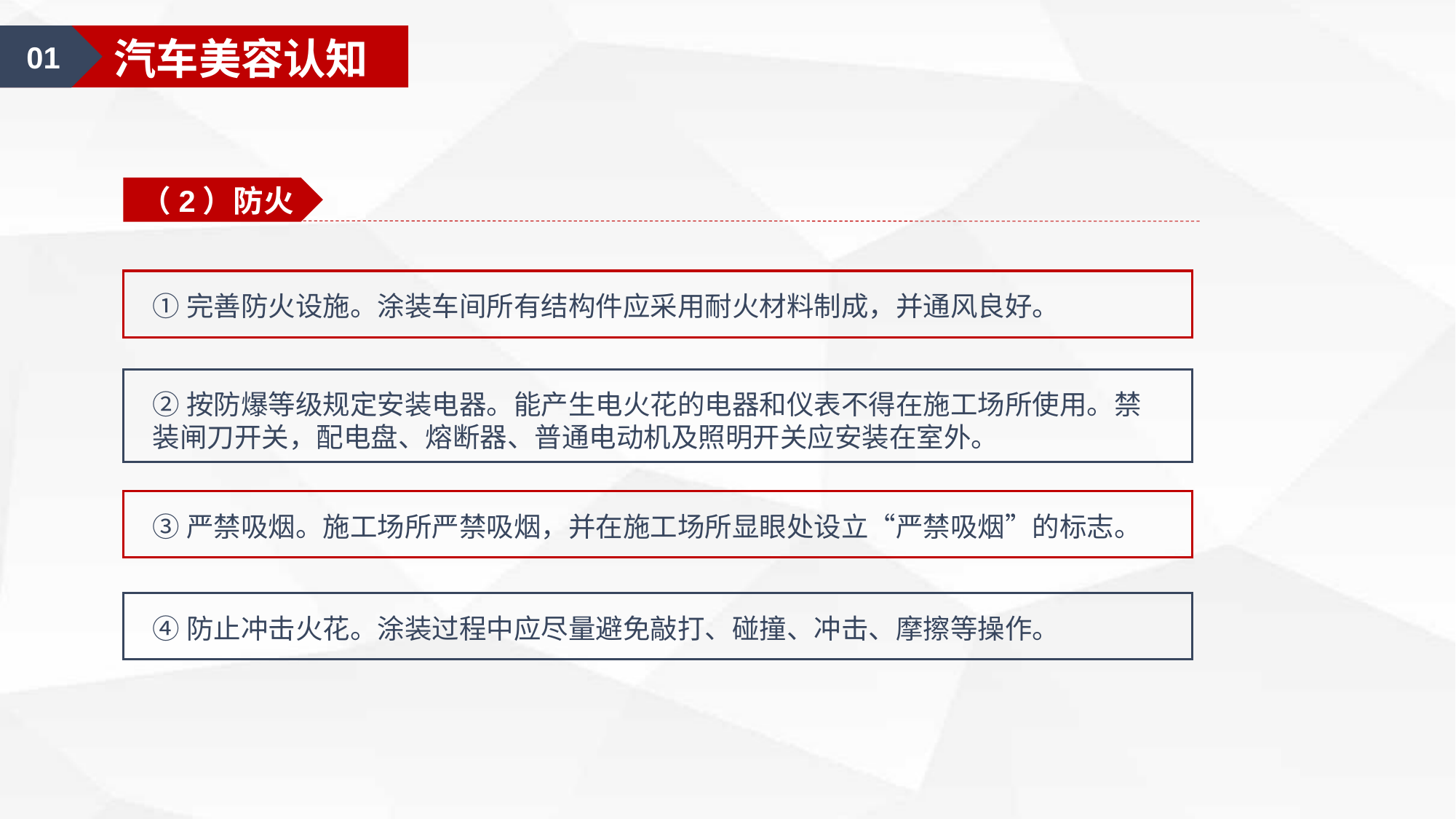

01
汽车美容认知

（2）防火

①完善防火设施。涂装车间所有结构件应采用耐火材料制成，并通风良好。

②按防爆等级规定安装电器。能产生电火花的电器和仪表不得在施工场所使用。禁装闸刀开关，配电盘、熔断器、普通电动机及照明开关应安装在室外。

③严禁吸烟。施工场所严禁吸烟，并在施工场所显眼处设立“严禁吸烟”的标志。

④防止冲击火花。涂装过程中应尽量避免敲打、碰撞、冲击、摩擦等操作。